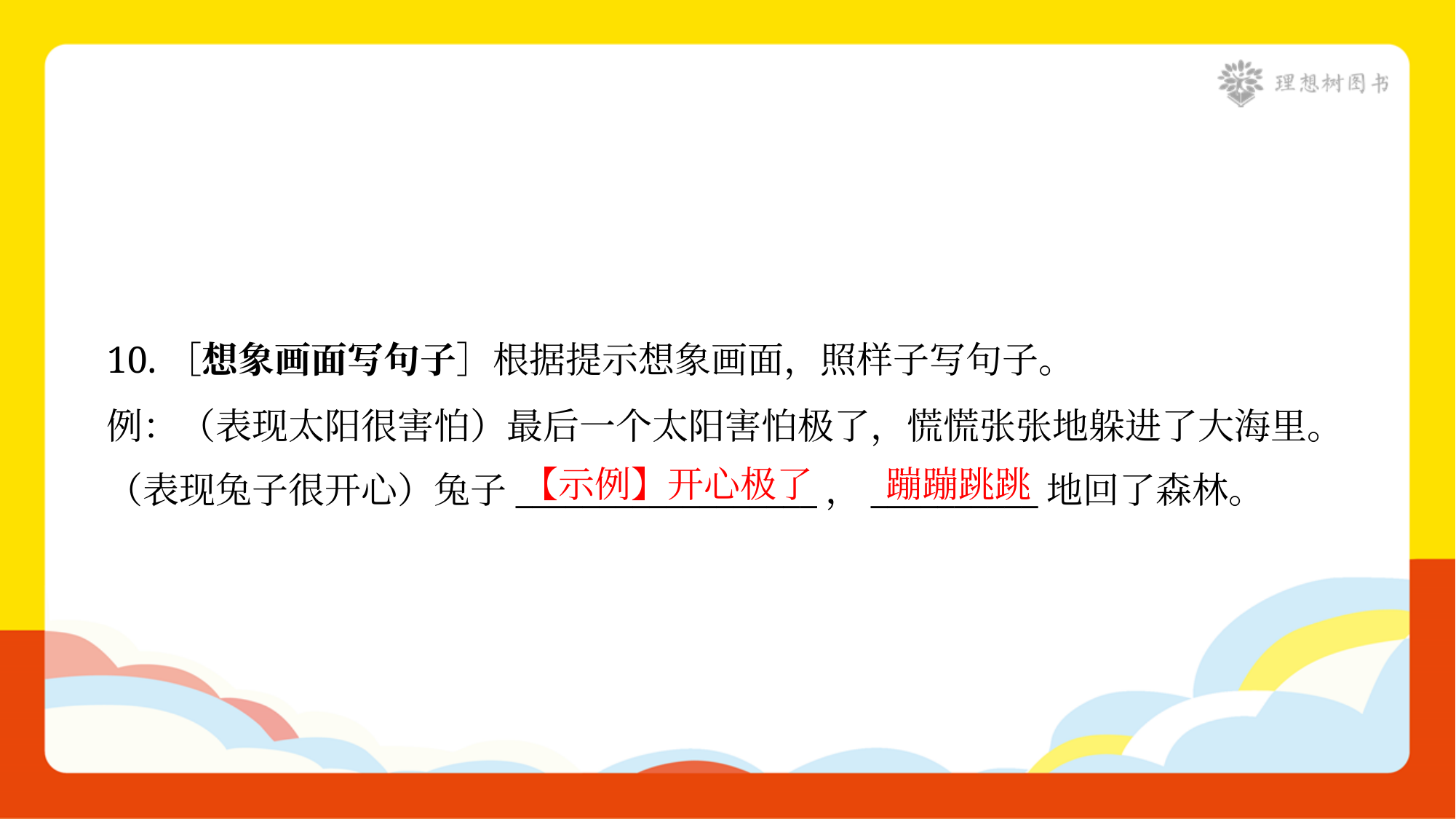

10.［想象画面写句子］根据提示想象画面，照样子写句子。
例：（表现太阳很害怕）最后一个太阳害怕极了，慌慌张张地躲进了大海里。
（表现兔子很开心）兔子__________________，__________地回了森林。
【示例】开心极了
蹦蹦跳跳